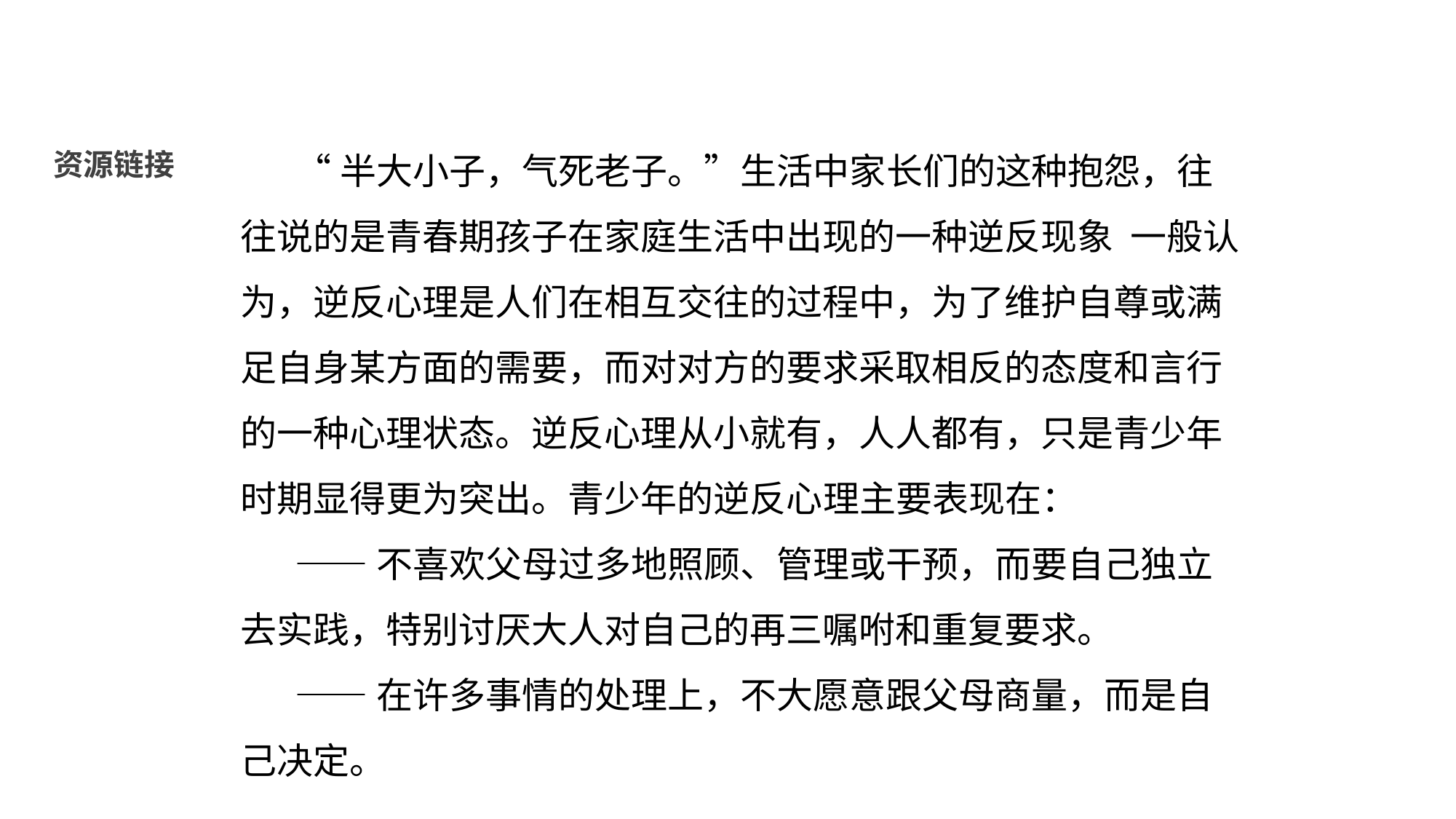

“半大小子，气死老子。”生活中家长们的这种抱怨，往往说的是青春期孩子在家庭生活中出现的一种逆反现象  一般认为，逆反心理是人们在相互交往的过程中，为了维护自尊或满足自身某方面的需要，而对对方的要求采取相反的态度和言行的一种心理状态。逆反心理从小就有，人人都有，只是青少年时期显得更为突出。青少年的逆反心理主要表现在：
——不喜欢父母过多地照顾、管理或干预，而要自己独立去实践，特别讨厌大人对自己的再三嘱咐和重复要求。
——在许多事情的处理上，不大愿意跟父母商量，而是自己决定。
资源链接